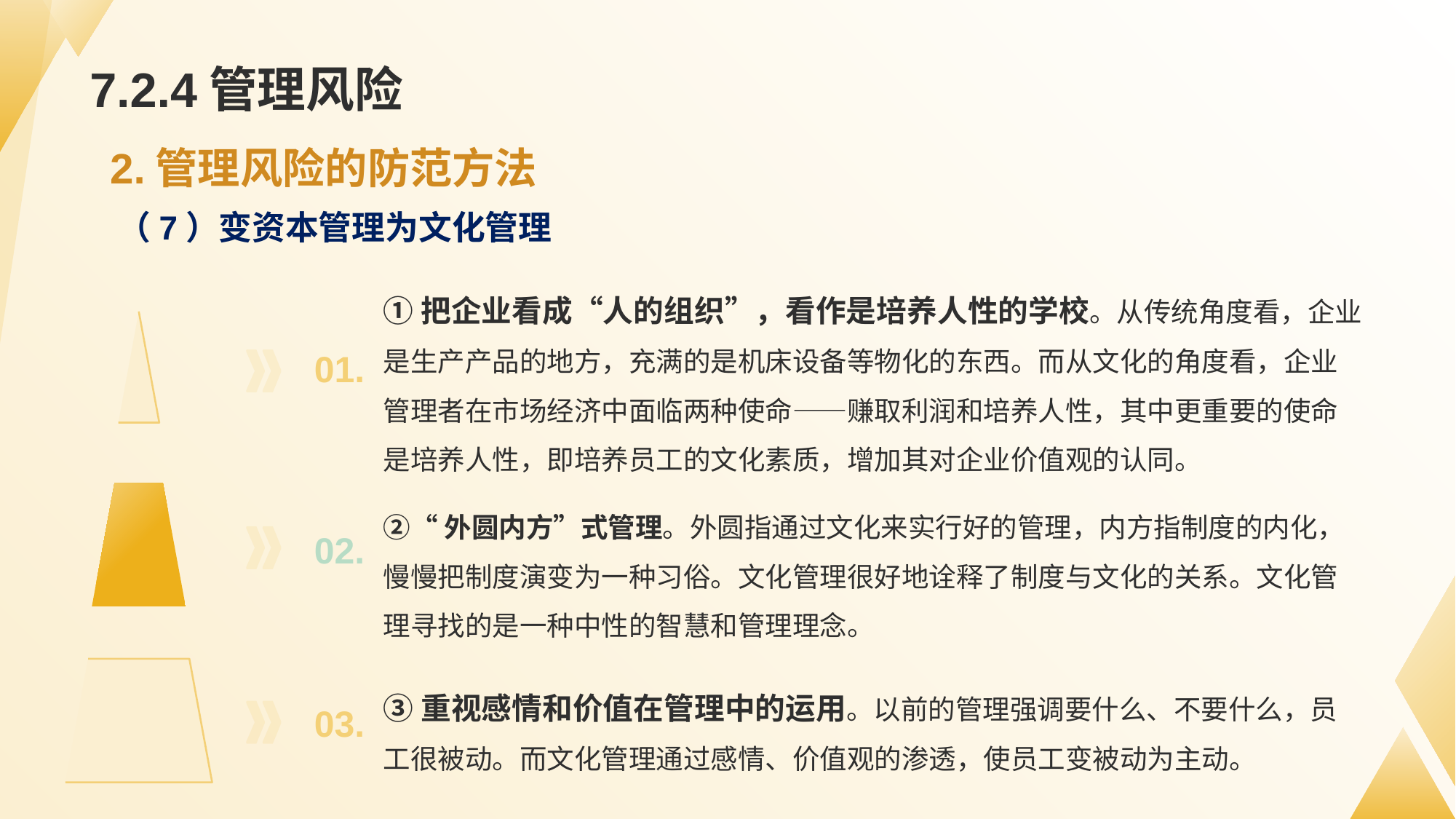

# 7.2.4管理风险
2.管理风险的防范方法
（7）变资本管理为文化管理
①把企业看成“人的组织”，看作是培养人性的学校。从传统角度看，企业是生产产品的地方，充满的是机床设备等物化的东西。而从文化的角度看，企业管理者在市场经济中面临两种使命——赚取利润和培养人性，其中更重要的使命是培养人性，即培养员工的文化素质，增加其对企业价值观的认同。

01.

②“外圆内方”式管理。外圆指通过文化来实行好的管理，内方指制度的内化，慢慢把制度演变为一种习俗。文化管理很好地诠释了制度与文化的关系。文化管理寻找的是一种中性的智慧和管理理念。
02.

③重视感情和价值在管理中的运用。以前的管理强调要什么、不要什么，员工很被动。而文化管理通过感情、价值观的渗透，使员工变被动为主动。
03.